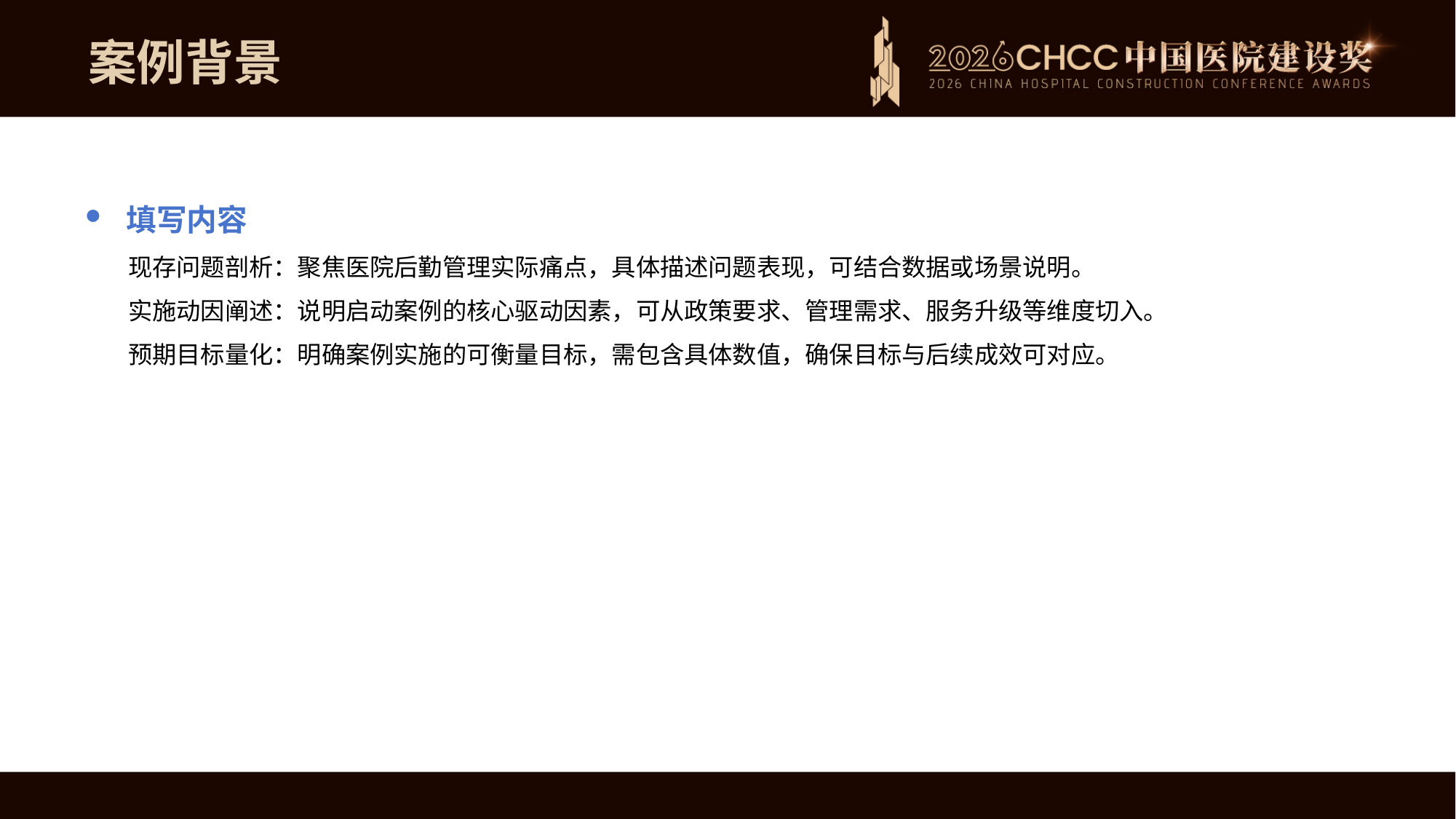

案例背景
填写内容
现存问题剖析：聚焦医院后勤管理实际痛点，具体描述问题表现，可结合数据或场景说明。
实施动因阐述：说明启动案例的核心驱动因素，可从政策要求、管理需求、服务升级等维度切入。
预期目标量化：明确案例实施的可衡量目标，需包含具体数值，确保目标与后续成效可对应。